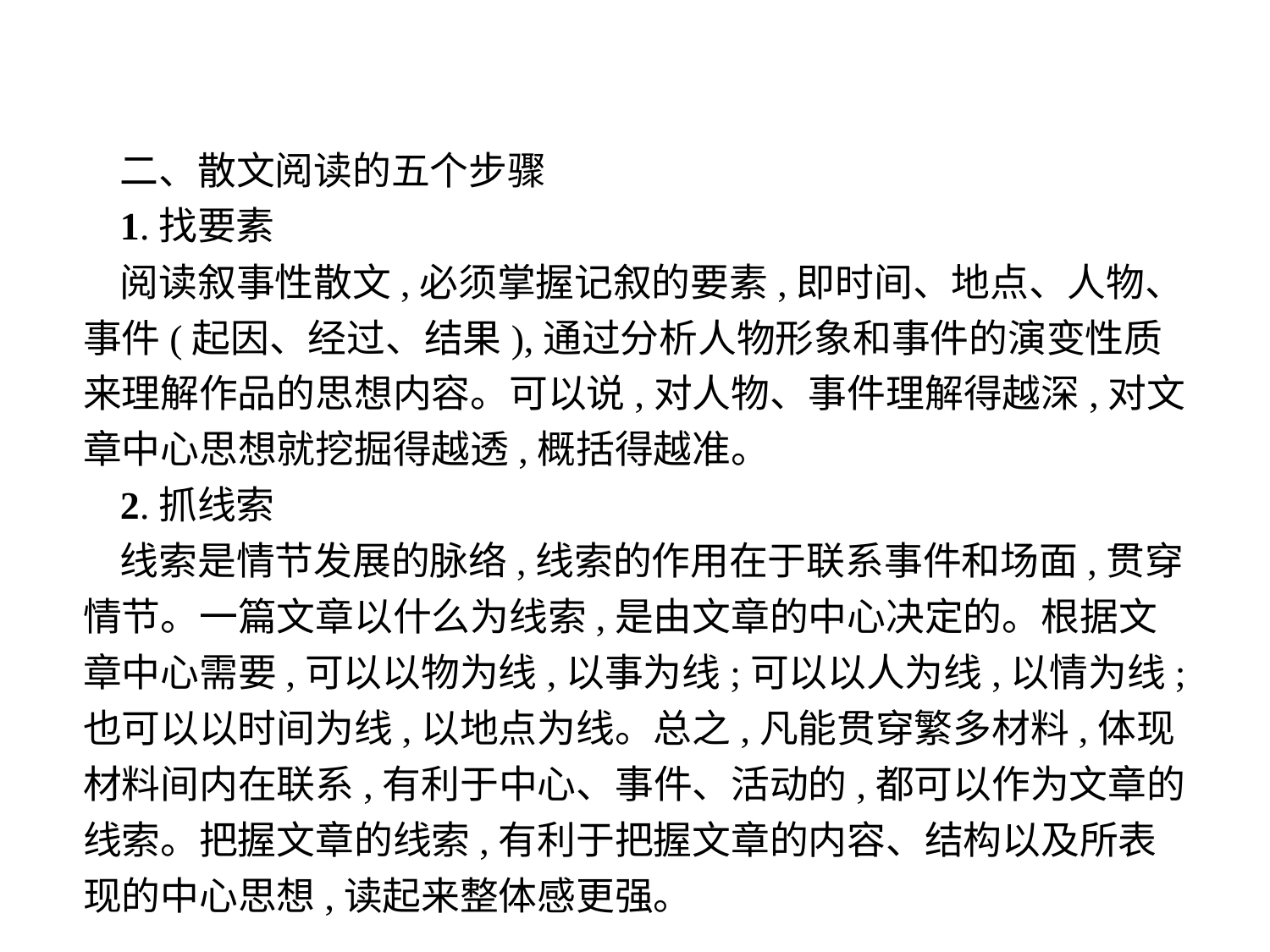

二、散文阅读的五个步骤
1.找要素
阅读叙事性散文,必须掌握记叙的要素,即时间、地点、人物、事件(起因、经过、结果),通过分析人物形象和事件的演变性质来理解作品的思想内容。可以说,对人物、事件理解得越深,对文章中心思想就挖掘得越透,概括得越准。
2.抓线索
线索是情节发展的脉络,线索的作用在于联系事件和场面,贯穿情节。一篇文章以什么为线索,是由文章的中心决定的。根据文章中心需要,可以以物为线,以事为线;可以以人为线,以情为线;也可以以时间为线,以地点为线。总之,凡能贯穿繁多材料,体现材料间内在联系,有利于中心、事件、活动的,都可以作为文章的线索。把握文章的线索,有利于把握文章的内容、结构以及所表现的中心思想,读起来整体感更强。
-5-